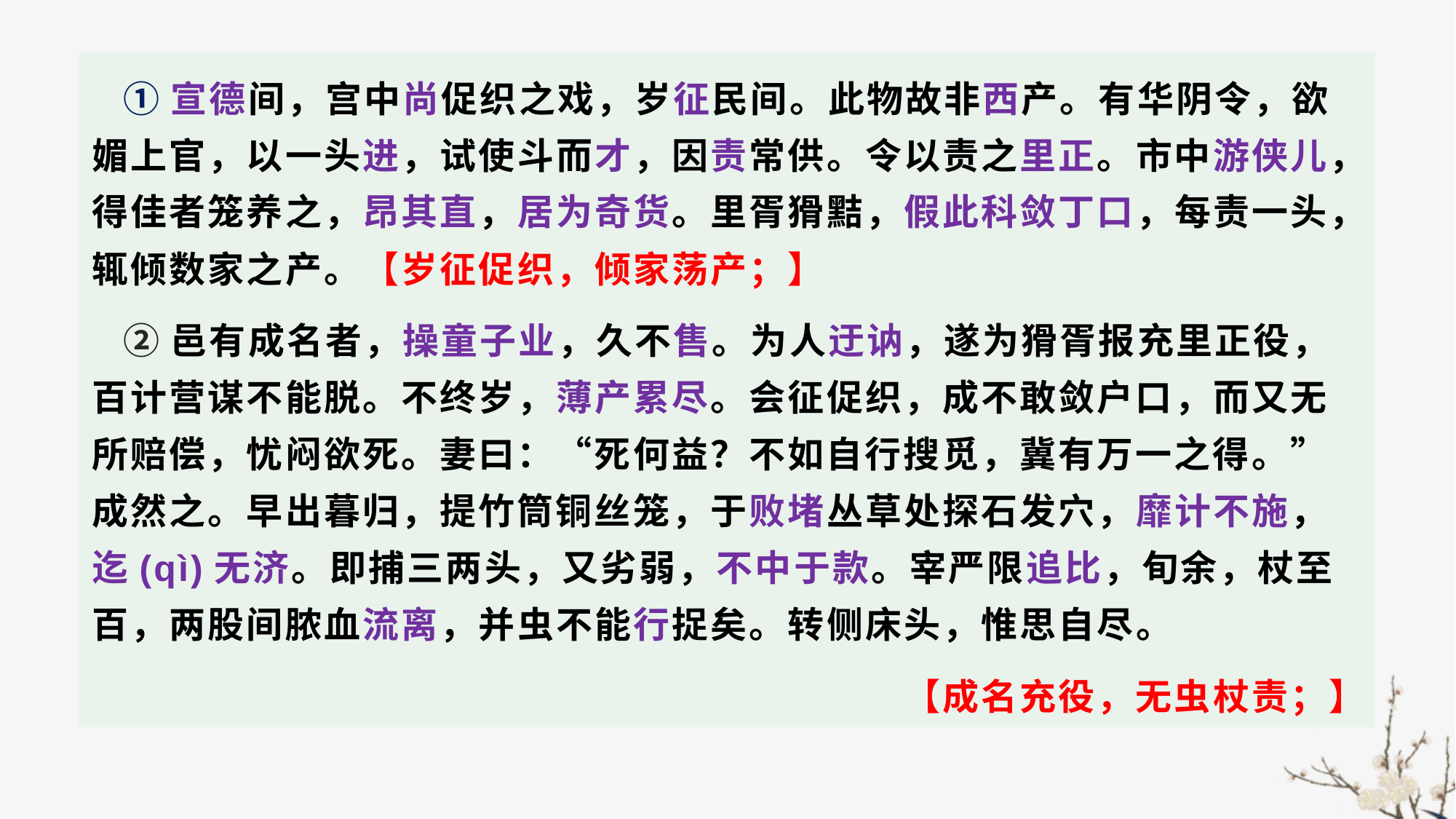

①宣德间，宫中尚促织之戏，岁征民间。此物故非西产。有华阴令，欲媚上官，以一头进，试使斗而才，因责常供。令以责之里正。市中游侠儿，得佳者笼养之，昂其直，居为奇货。里胥猾黠，假此科敛丁口，每责一头，辄倾数家之产。【岁征促织，倾家荡产；】
   ②邑有成名者，操童子业，久不售。为人迂讷，遂为猾胥报充里正役，百计营谋不能脱。不终岁，薄产累尽。会征促织，成不敢敛户口，而又无所赔偿，忧闷欲死。妻曰：“死何益？不如自行搜觅，冀有万一之得。”成然之。早出暮归，提竹筒铜丝笼，于败堵丛草处探石发穴，靡计不施，迄(qì)无济。即捕三两头，又劣弱，不中于款。宰严限追比，旬余，杖至百，两股间脓血流离，并虫不能行捉矣。转侧床头，惟思自尽。
【成名充役，无虫杖责；】